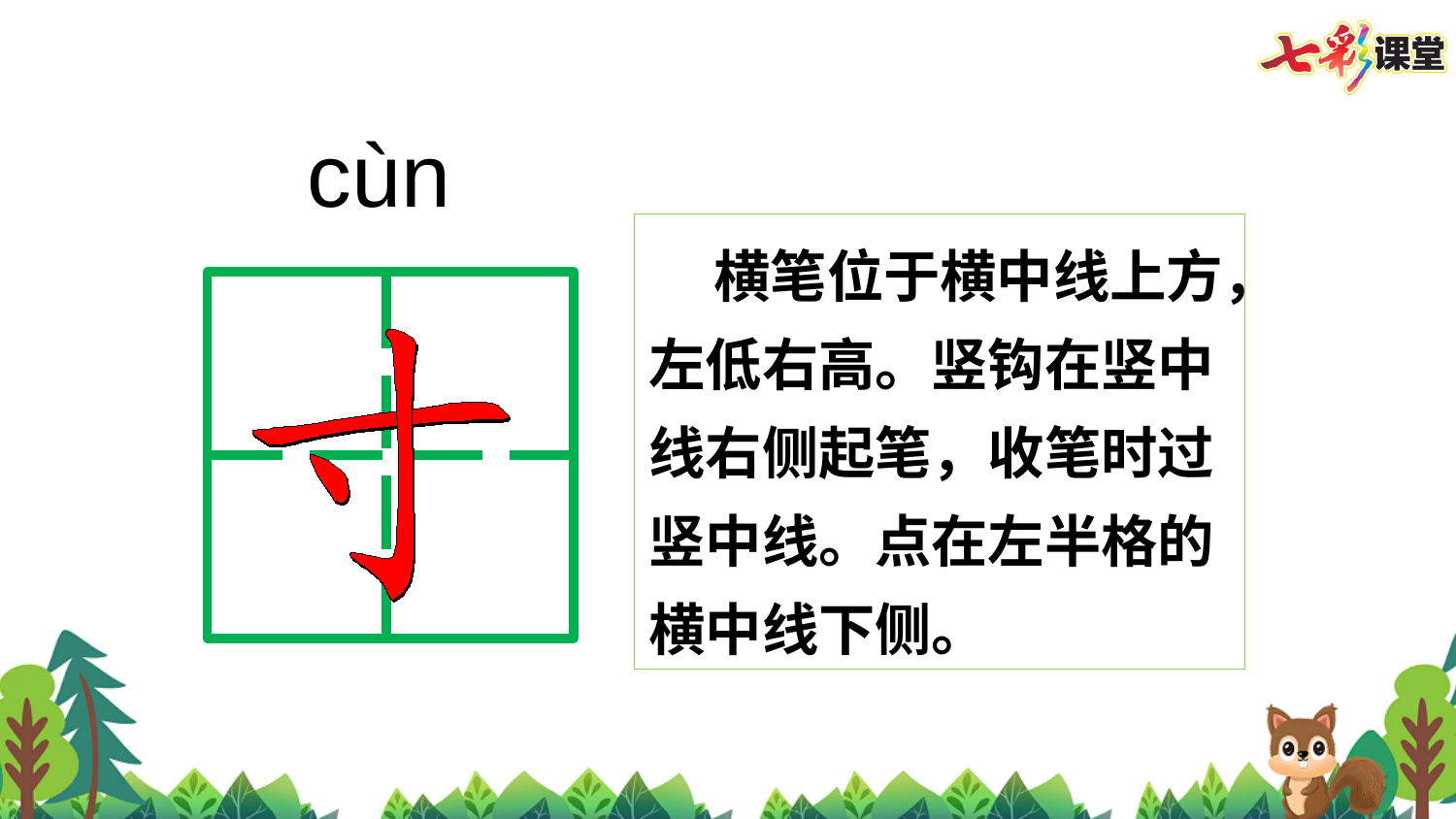

cùn
    横笔位于横中线上方，左低右高。竖钩在竖中线右侧起笔，收笔时过竖中线。点在左半格的横中线下侧。